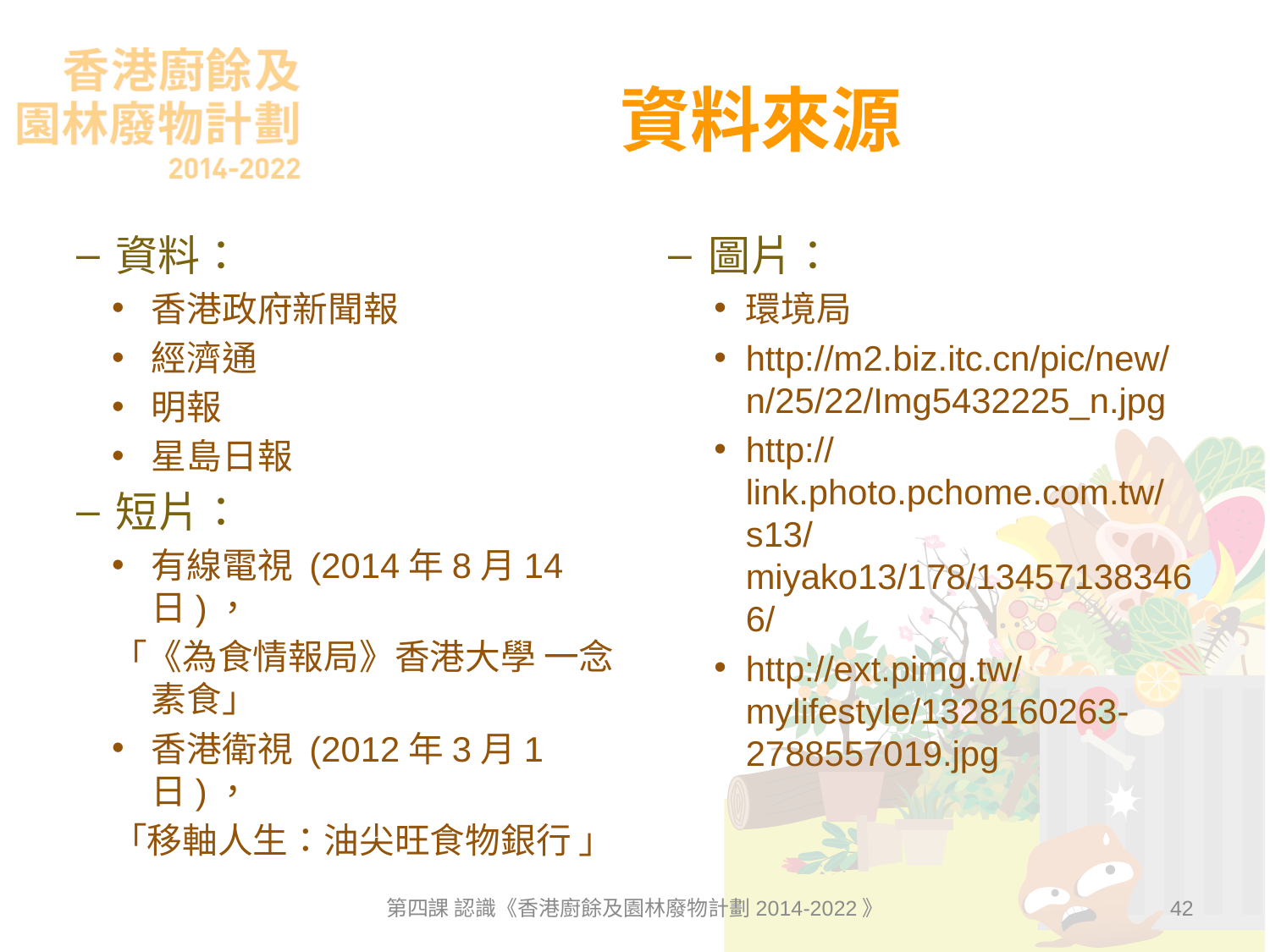

# 資料來源
資料：
香港政府新聞報
經濟通
明報
星島日報
短片：
有線電視 (2014年8月14日)，
「《為食情報局》香港大學 一念素食」
香港衛視 (2012年3月1日)，
「移軸人生：油尖旺食物銀行 」
圖片：
環境局
http://m2.biz.itc.cn/pic/new/n/25/22/Img5432225_n.jpg
http://link.photo.pchome.com.tw/s13/miyako13/178/134571383466/
http://ext.pimg.tw/mylifestyle/1328160263-2788557019.jpg

第四課 認識《香港廚餘及園林廢物計劃2014-2022》
42